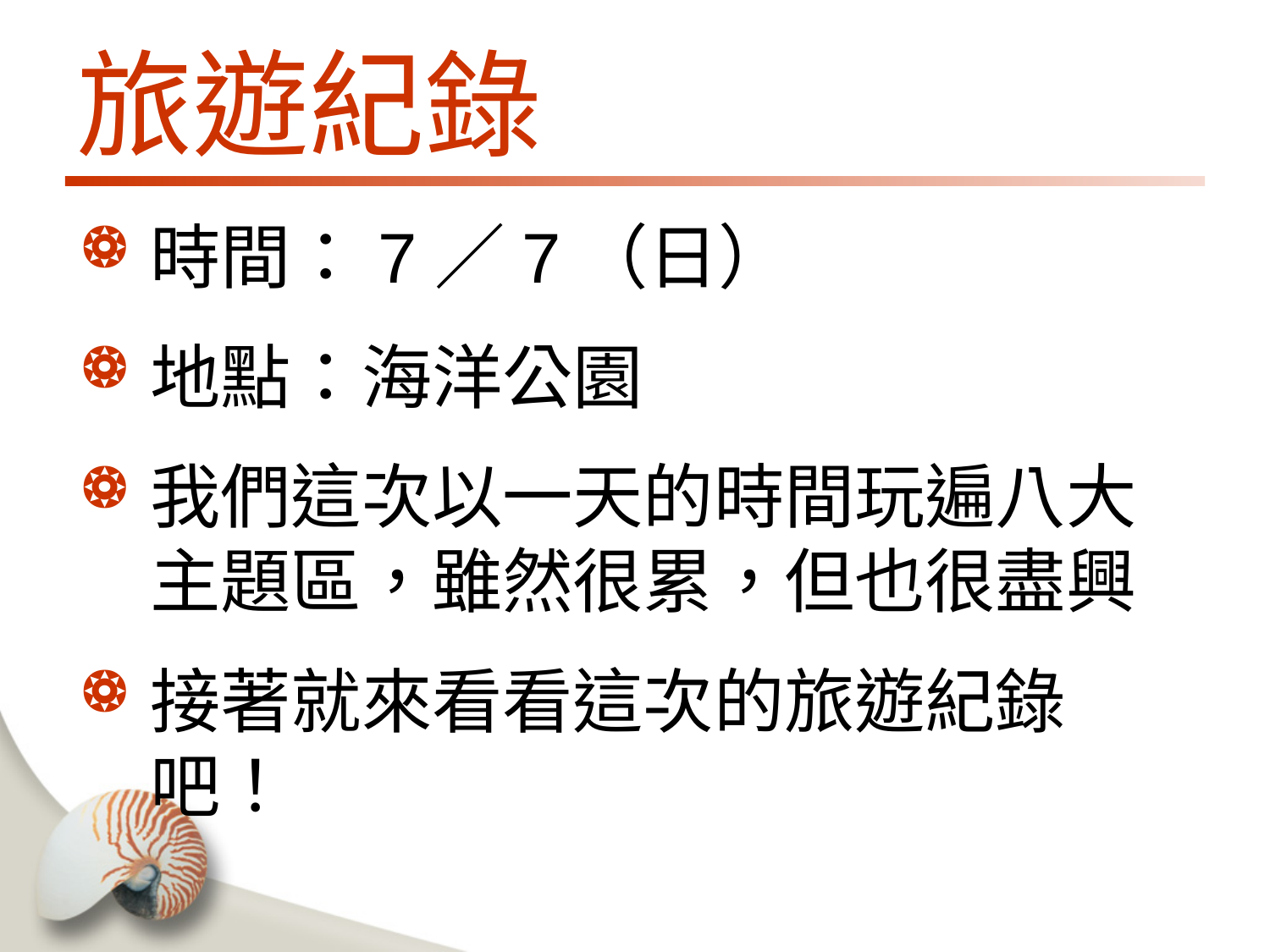

# 旅遊紀錄
時間：7／7（日）
地點：海洋公園
我們這次以一天的時間玩遍八大主題區，雖然很累，但也很盡興
接著就來看看這次的旅遊紀錄吧！